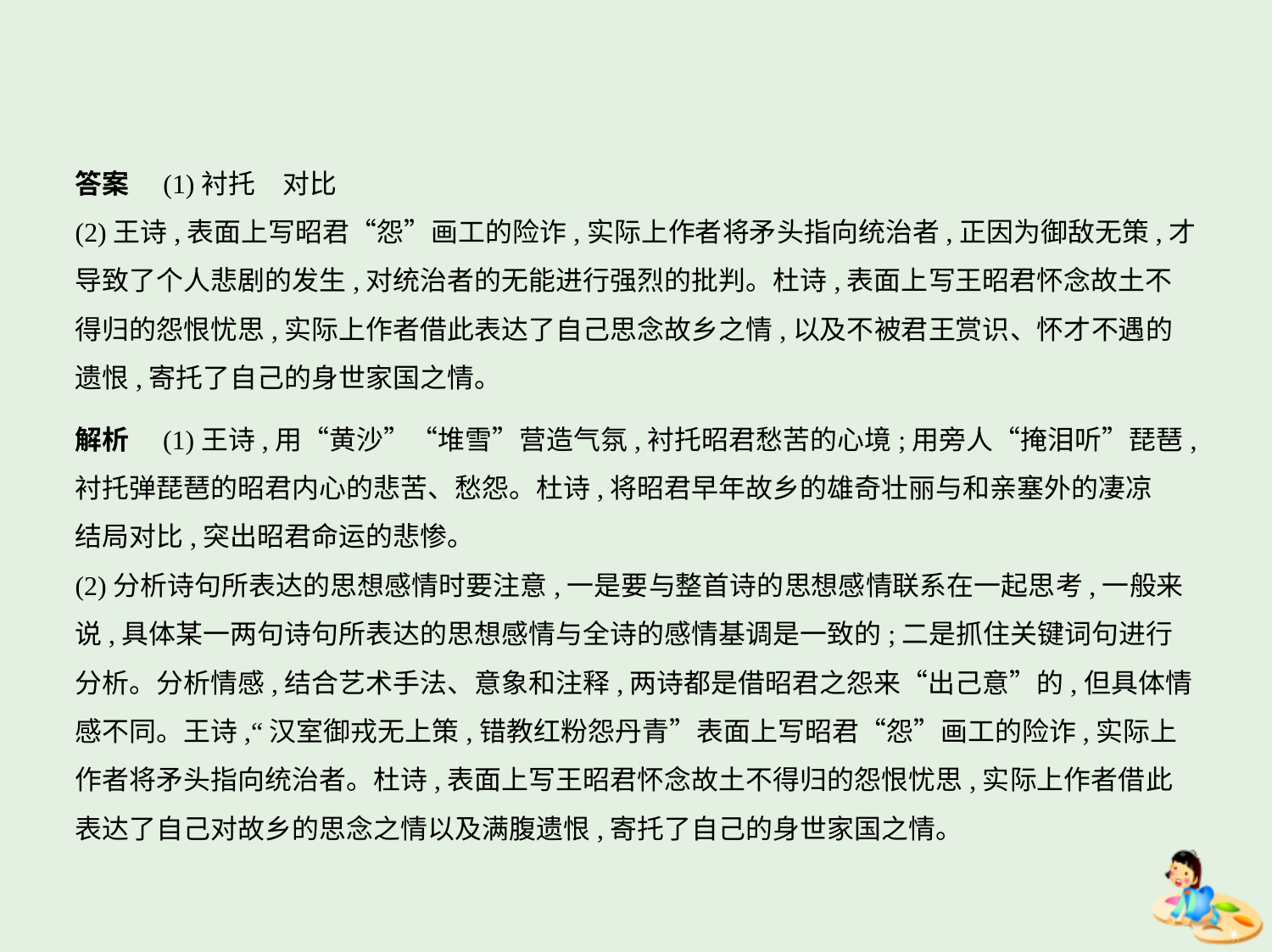

答案　(1)衬托　对比
(2)王诗,表面上写昭君“怨”画工的险诈,实际上作者将矛头指向统治者,正因为御敌无策,才
导致了个人悲剧的发生,对统治者的无能进行强烈的批判。杜诗,表面上写王昭君怀念故土不
得归的怨恨忧思,实际上作者借此表达了自己思念故乡之情,以及不被君王赏识、怀才不遇的
遗恨,寄托了自己的身世家国之情。
解析　(1)王诗,用“黄沙”“堆雪”营造气氛,衬托昭君愁苦的心境;用旁人“掩泪听”琵琶,
衬托弹琵琶的昭君内心的悲苦、愁怨。杜诗,将昭君早年故乡的雄奇壮丽与和亲塞外的凄凉
结局对比,突出昭君命运的悲惨。
(2)分析诗句所表达的思想感情时要注意,一是要与整首诗的思想感情联系在一起思考,一般来
说,具体某一两句诗句所表达的思想感情与全诗的感情基调是一致的;二是抓住关键词句进行
分析。分析情感,结合艺术手法、意象和注释,两诗都是借昭君之怨来“出己意”的,但具体情
感不同。王诗,“汉室御戎无上策,错教红粉怨丹青”表面上写昭君“怨”画工的险诈,实际上
作者将矛头指向统治者。杜诗,表面上写王昭君怀念故土不得归的怨恨忧思,实际上作者借此
表达了自己对故乡的思念之情以及满腹遗恨,寄托了自己的身世家国之情。